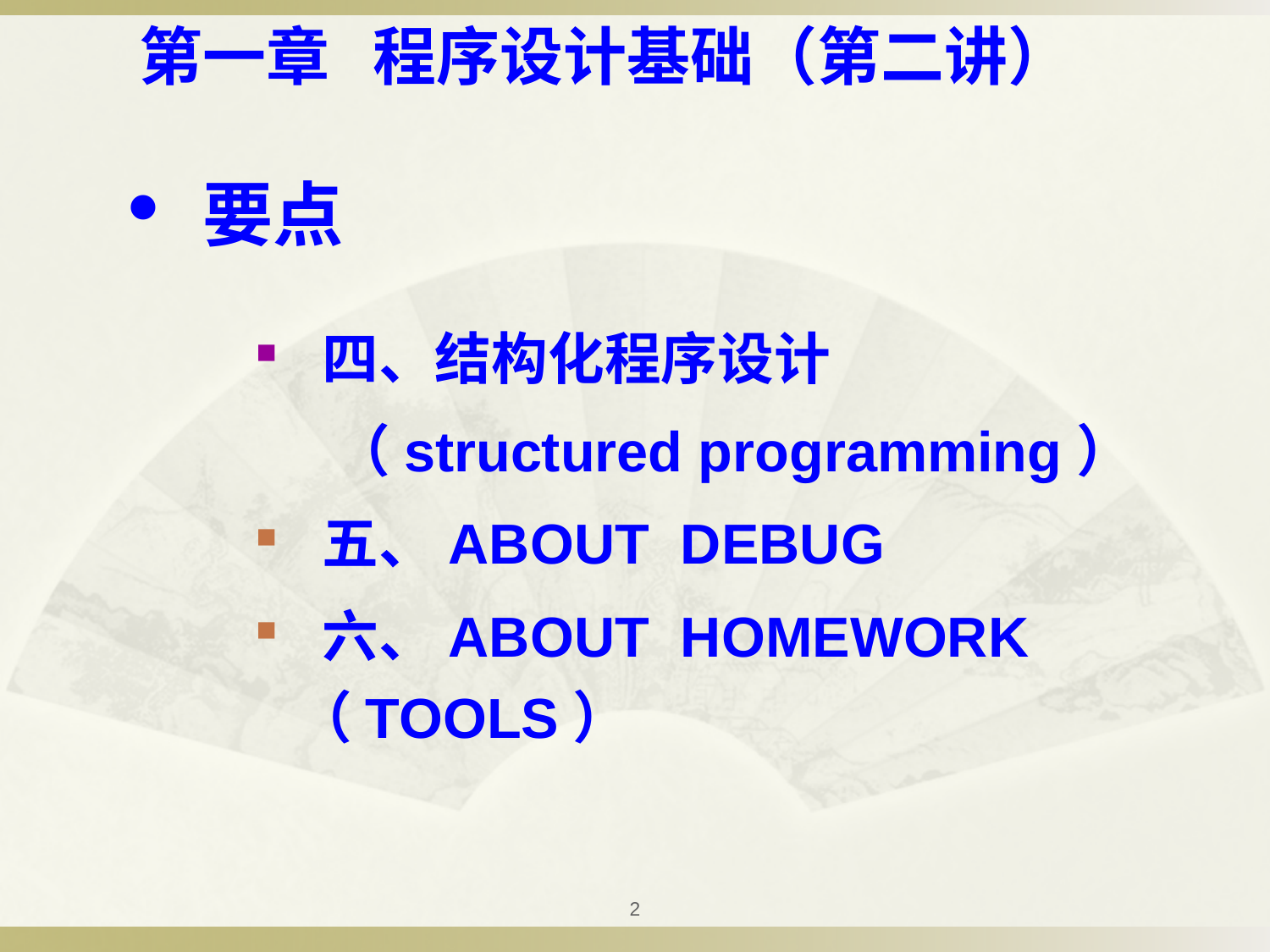

第一章   程序设计基础（第二讲）
 要点
 四、结构化程序设计
     （structured programming）
 五、ABOUT  DEBUG
 六、ABOUT  HOMEWORK （TOOLS）
2